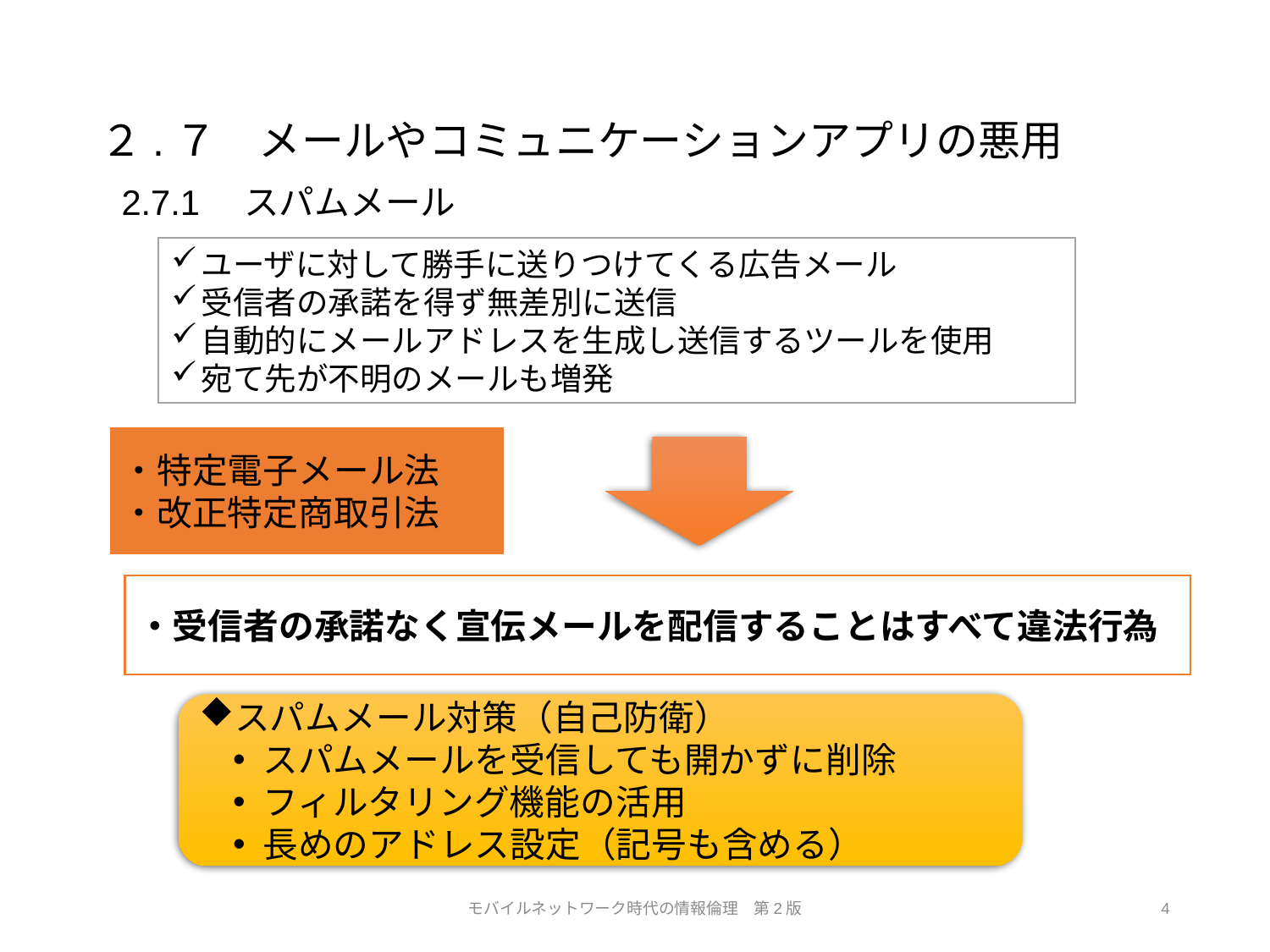

# ２.７　メールやコミュニケーションアプリの悪用
2.7.1　スパムメール
ユーザに対して勝手に送りつけてくる広告メール
受信者の承諾を得ず無差別に送信
自動的にメールアドレスを生成し送信するツールを使用
宛て先が不明のメールも増発
・特定電子メール法
・改正特定商取引法

・受信者の承諾なく宣伝メールを配信することはすべて違法行為
スパムメール対策（自己防衛）
スパムメールを受信しても開かずに削除
フィルタリング機能の活用
長めのアドレス設定（記号も含める）
モバイルネットワーク時代の情報倫理　第2版
4